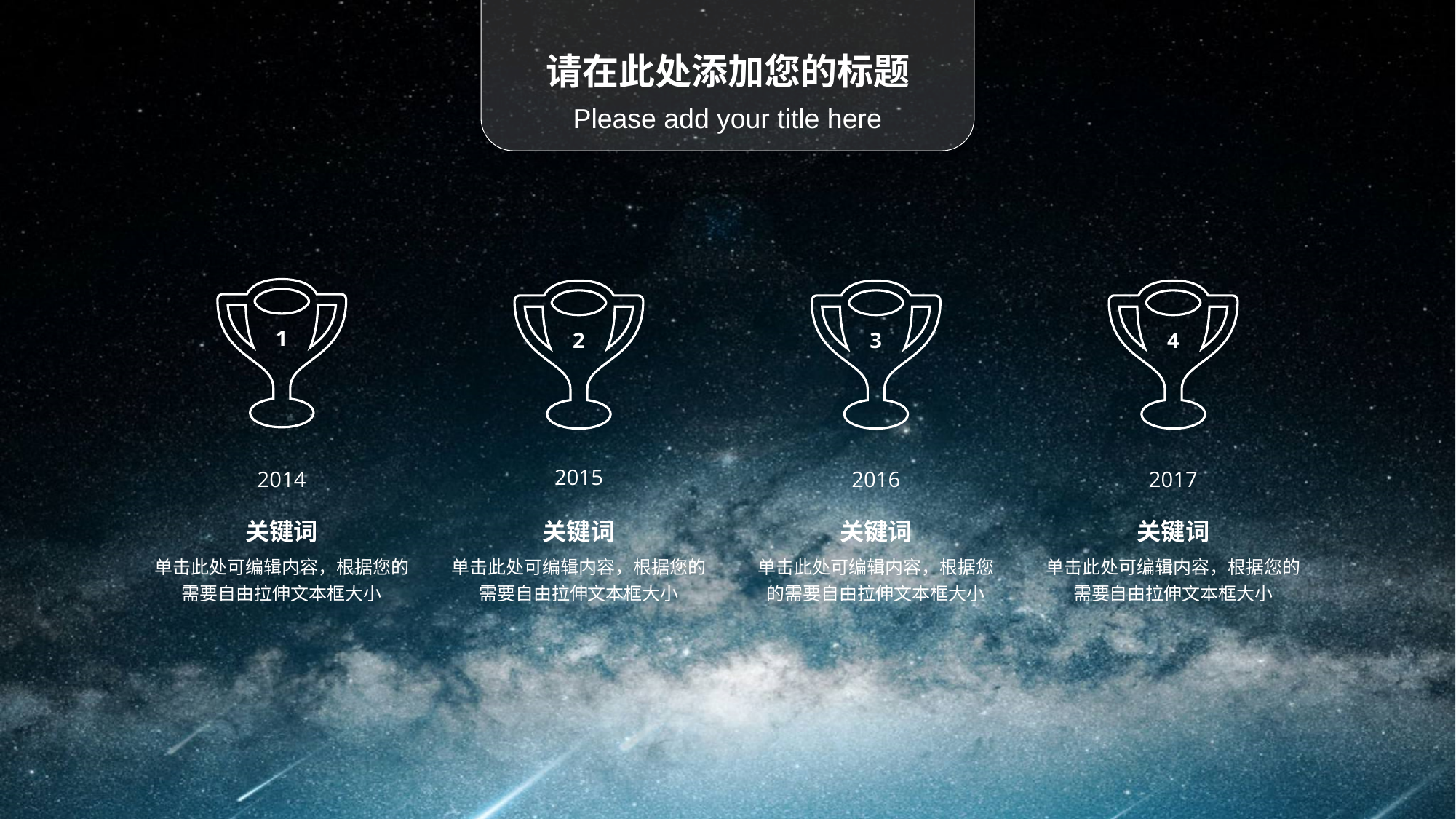

请在此处添加您的标题
Please add your title here

1
2
3
4
2015
2014
2016
2017
关键词
关键词
关键词
关键词
单击此处可编辑内容，根据您的需要自由拉伸文本框大小
单击此处可编辑内容，根据您的需要自由拉伸文本框大小
单击此处可编辑内容，根据您的需要自由拉伸文本框大小
单击此处可编辑内容，根据您的需要自由拉伸文本框大小